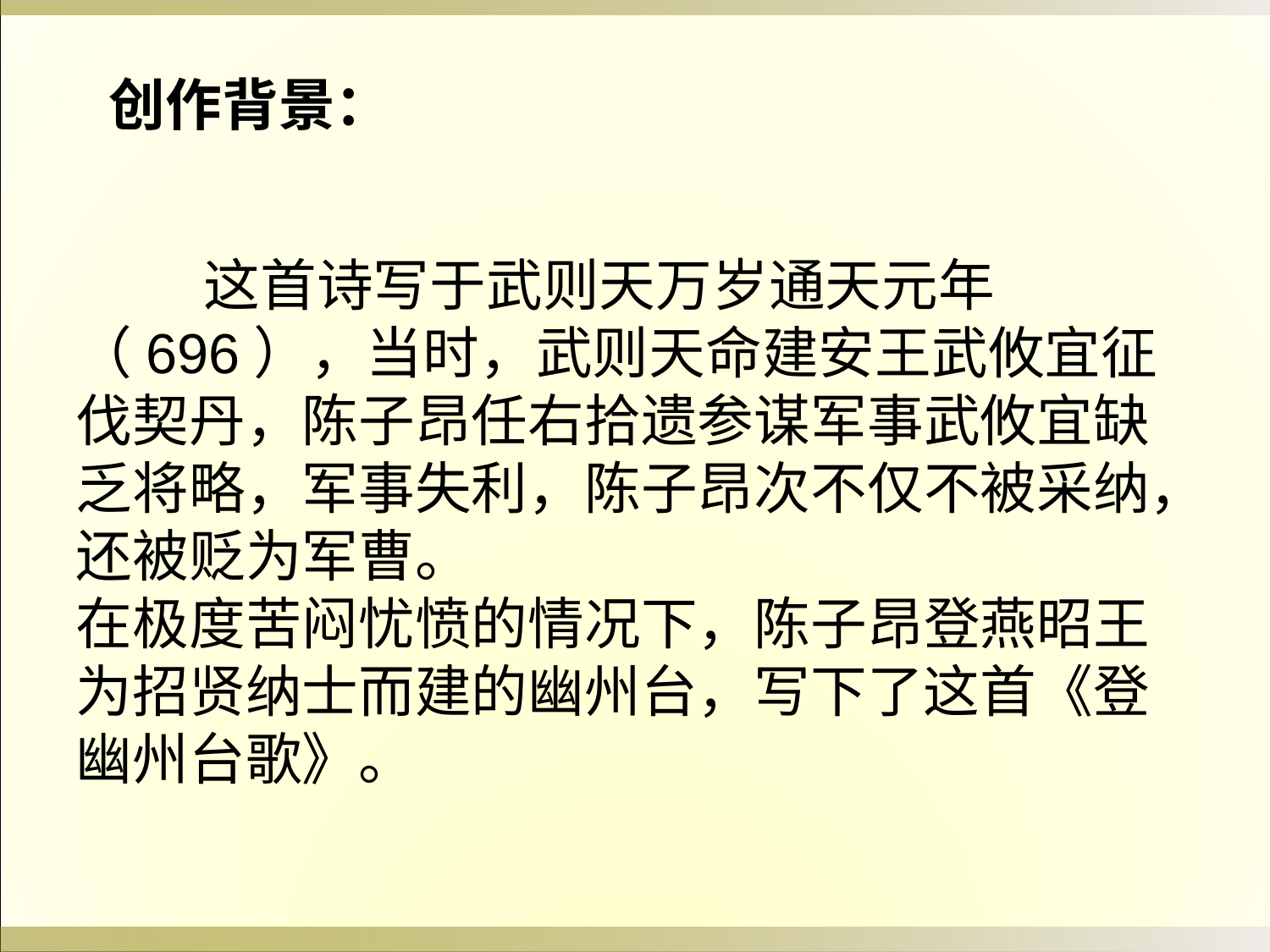

创作背景：
         这首诗写于武则天万岁通天元年
（696），当时，武则天命建安王武攸宜征伐契丹，陈子昂任右拾遗参谋军事武攸宜缺乏将略，军事失利，陈子昂次不仅不被采纳，还被贬为军曹。
在极度苦闷忧愤的情况下，陈子昂登燕昭王为招贤纳士而建的幽州台，写下了这首《登幽州台歌》。